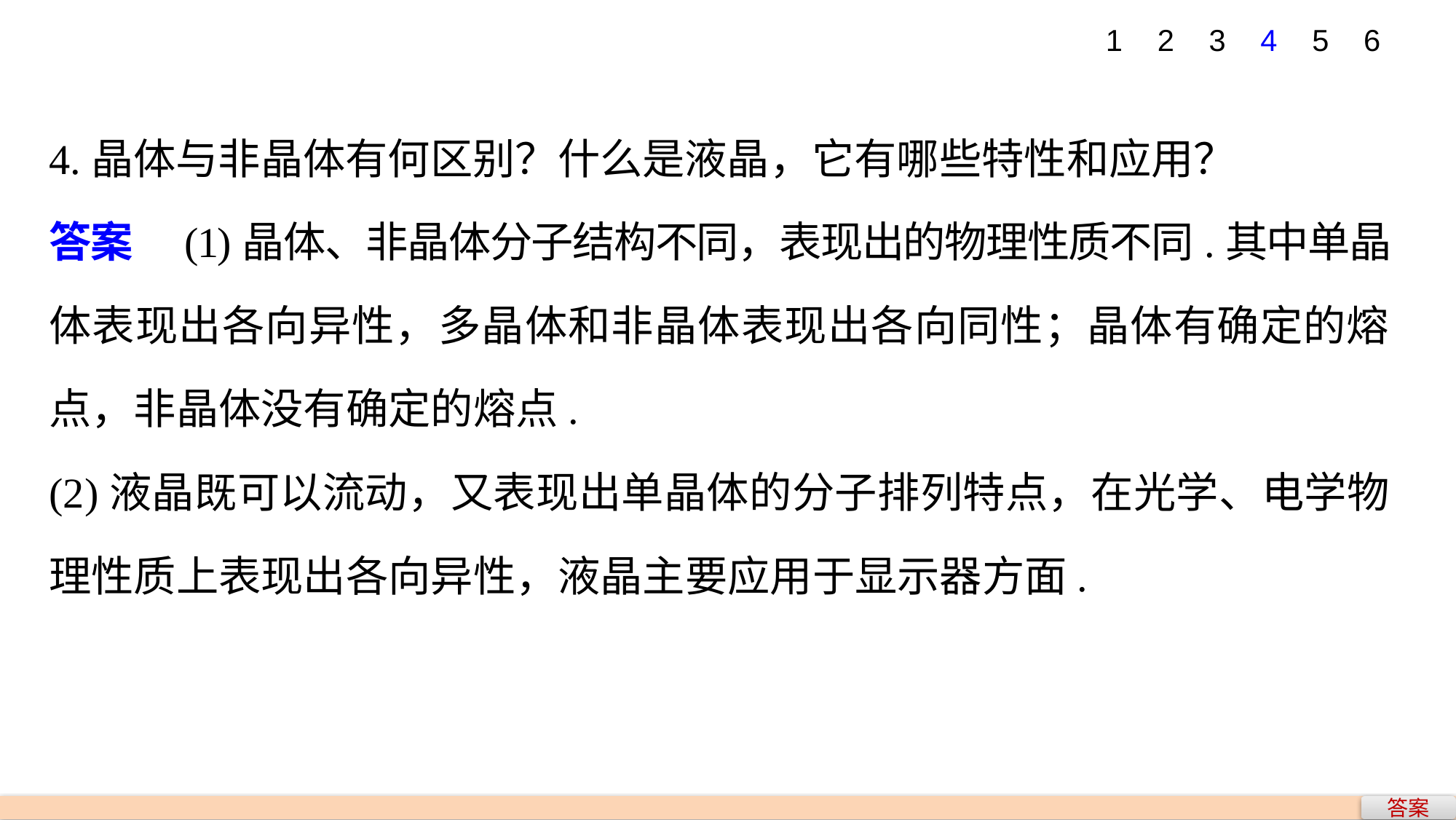

1
2
3
4
5
6
4.晶体与非晶体有何区别？什么是液晶，它有哪些特性和应用？
答案　(1)晶体、非晶体分子结构不同，表现出的物理性质不同.其中单晶体表现出各向异性，多晶体和非晶体表现出各向同性；晶体有确定的熔点，非晶体没有确定的熔点.
(2)液晶既可以流动，又表现出单晶体的分子排列特点，在光学、电学物理性质上表现出各向异性，液晶主要应用于显示器方面.

答案